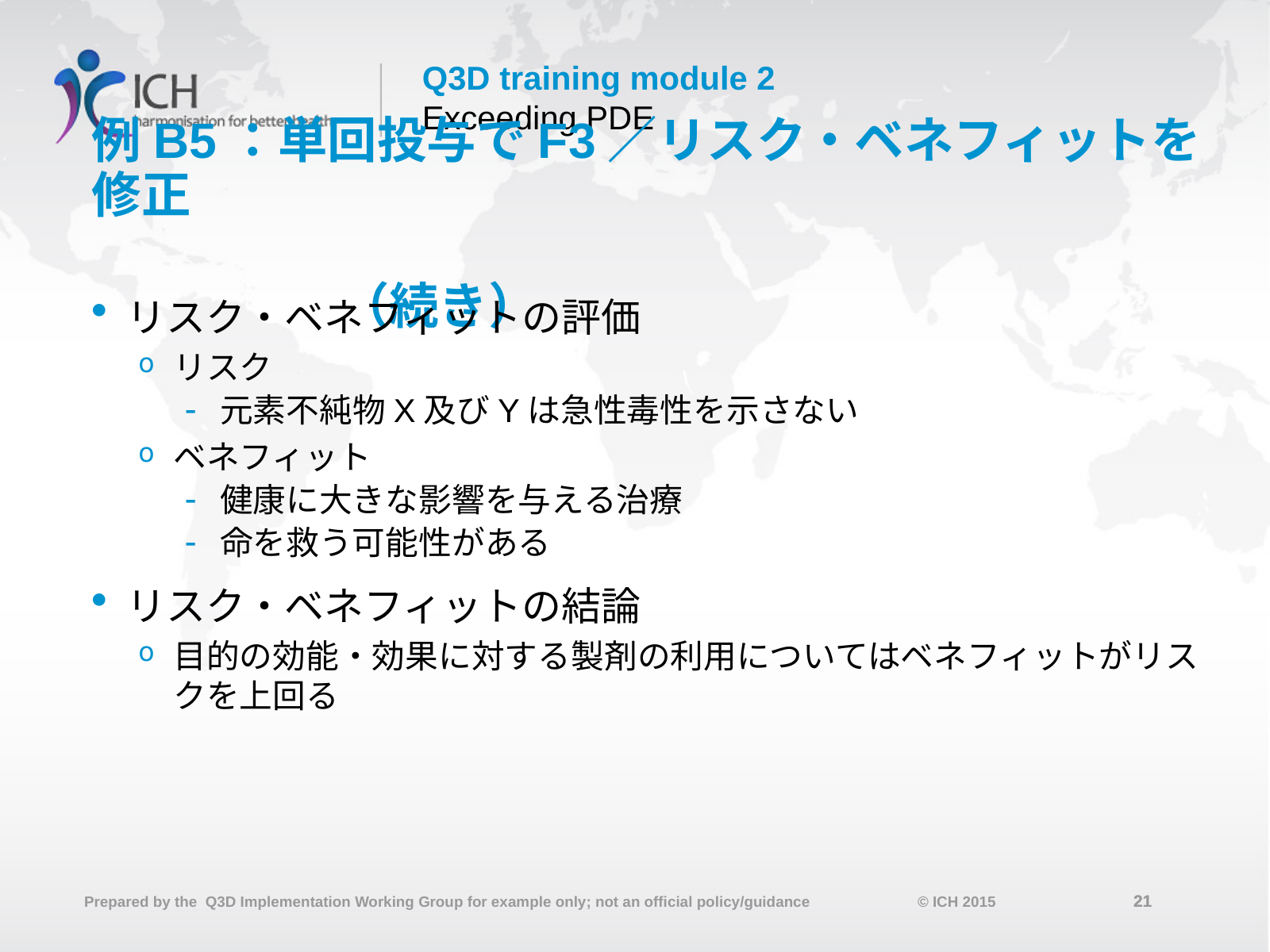

# 例B5：単回投与でF3／リスク・ベネフィットを修正 　　　　　　　　　　　　　　　　　　　　　　　　　　　（続き）
リスク・ベネフィットの評価
リスク
元素不純物X及びYは急性毒性を示さない
ベネフィット
健康に大きな影響を与える治療
命を救う可能性がある
リスク・ベネフィットの結論
目的の効能・効果に対する製剤の利用についてはベネフィットがリスクを上回る